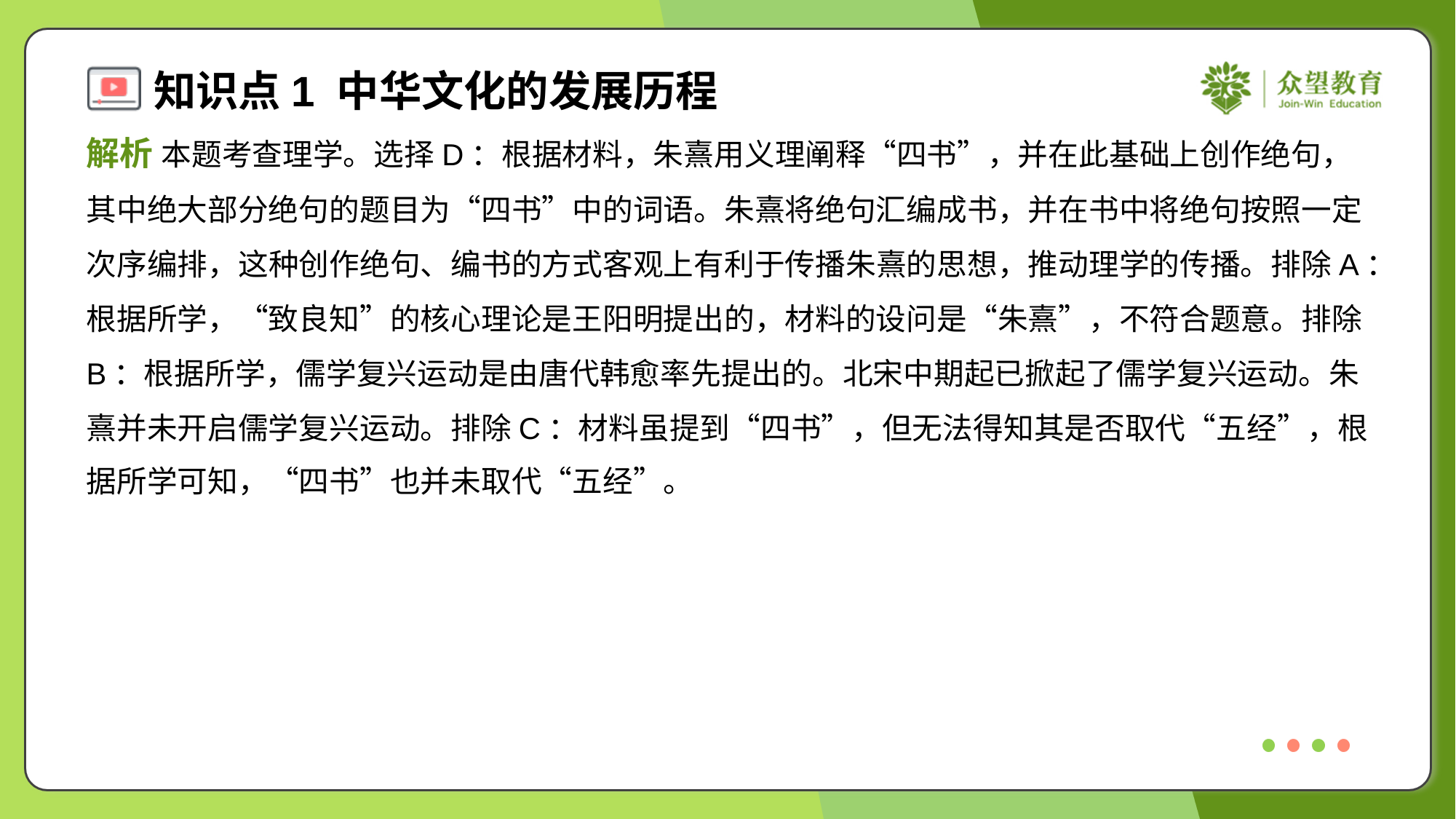

解析 本题考查理学。选择D：根据材料，朱熹用义理阐释“四书”，并在此基础上创作绝句，
其中绝大部分绝句的题目为“四书”中的词语。朱熹将绝句汇编成书，并在书中将绝句按照一定
次序编排，这种创作绝句、编书的方式客观上有利于传播朱熹的思想，推动理学的传播。排除A：
根据所学，“致良知”的核心理论是王阳明提出的，材料的设问是“朱熹”，不符合题意。排除
B：根据所学，儒学复兴运动是由唐代韩愈率先提出的。北宋中期起已掀起了儒学复兴运动。朱
熹并未开启儒学复兴运动。排除C：材料虽提到“四书”，但无法得知其是否取代“五经”，根
据所学可知，“四书”也并未取代“五经”。